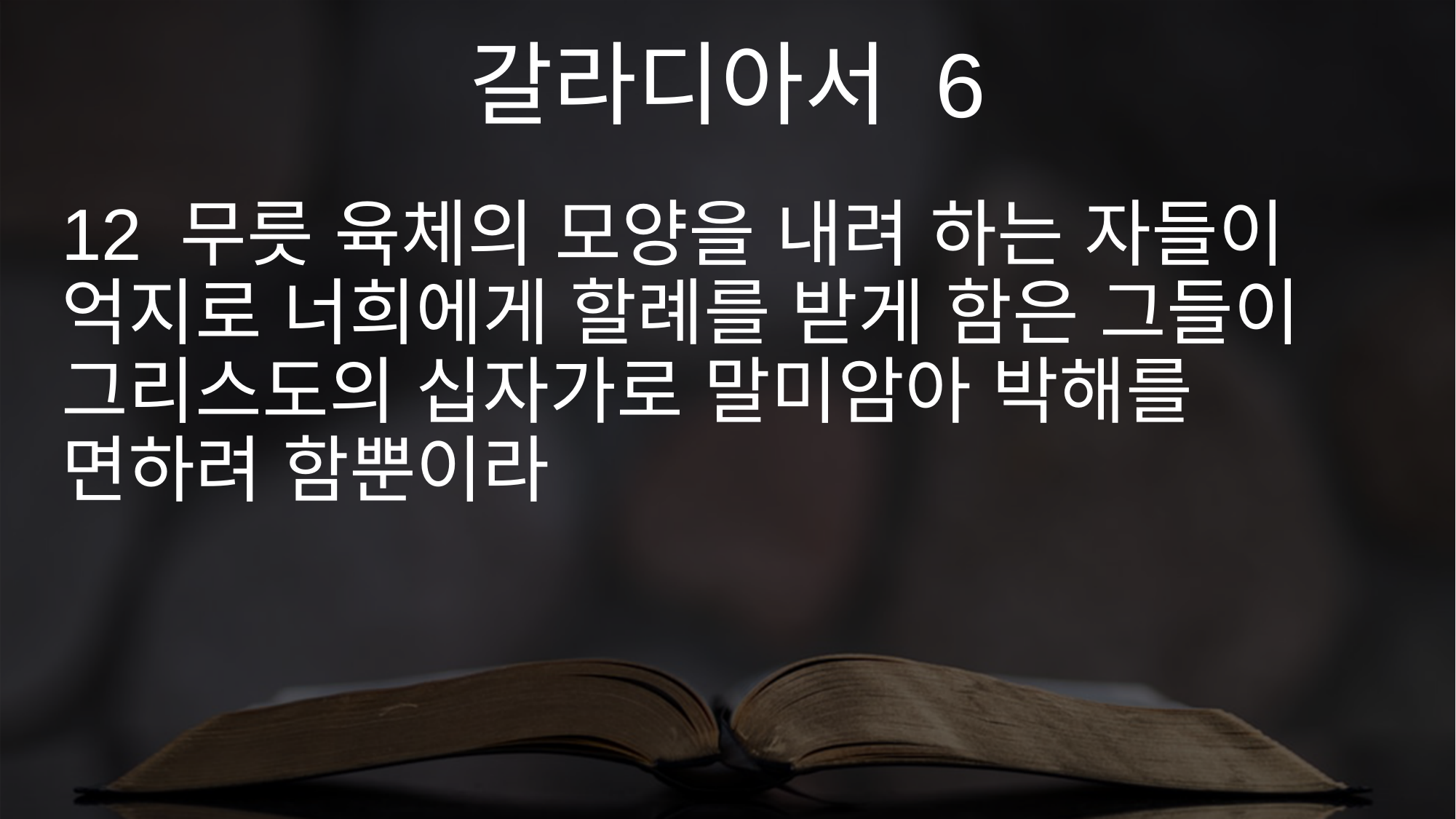

갈라디아서 6
12 무릇 육체의 모양을 내려 하는 자들이 억지로 너희에게 할례를 받게 함은 그들이 그리스도의 십자가로 말미암아 박해를 면하려 함뿐이라